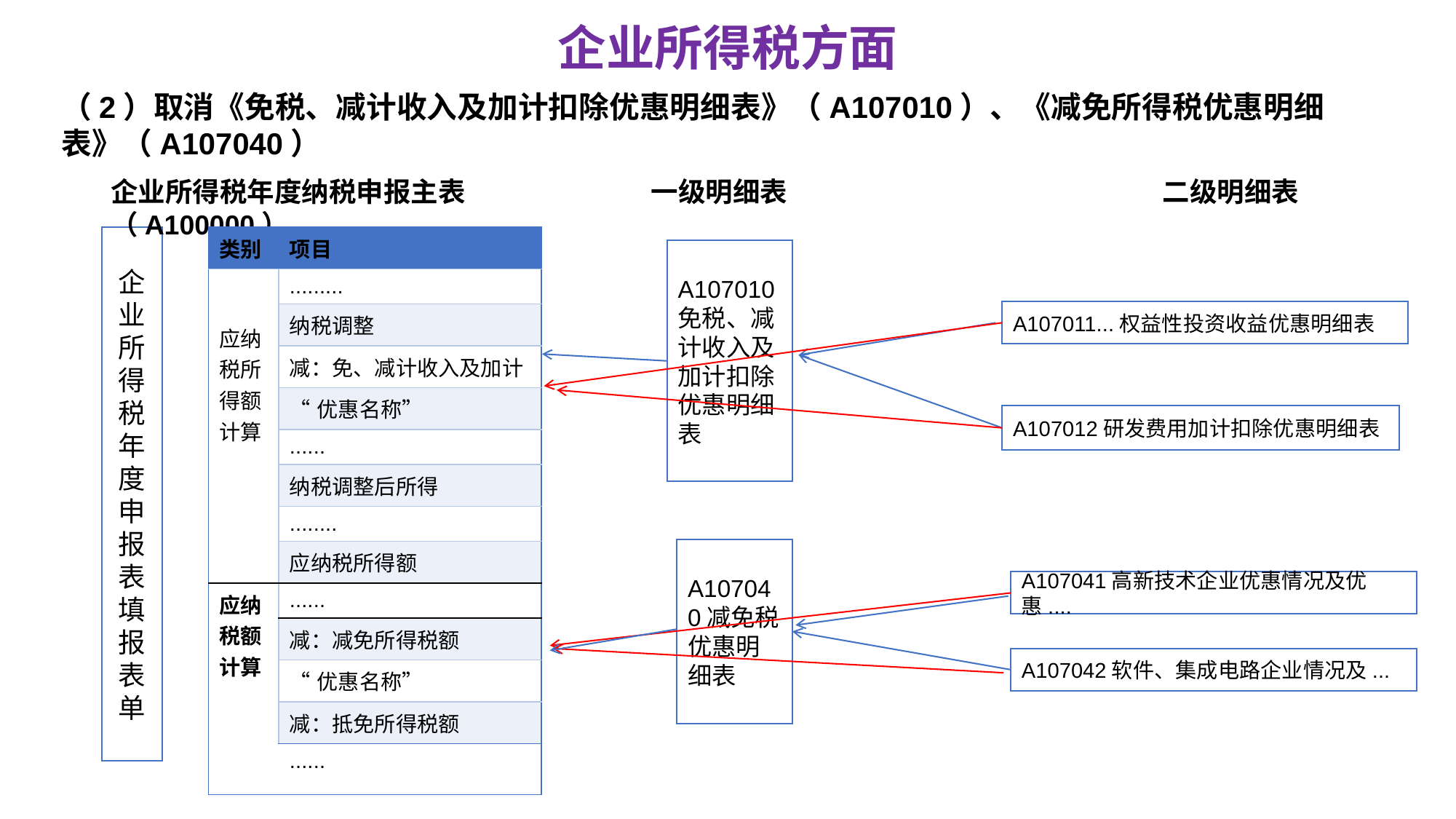

# 企业所得税方面
（2）取消《免税、减计收入及加计扣除优惠明细表》（A107010）、《减免所得税优惠明细表》（A107040）
一级明细表
二级明细表
企业所得税年度纳税申报主表（A100000）
企业所得税年度申报表填报表单
| 类别 | 项目 |
| --- | --- |
| 应纳税所得额计算 | ......... |
|  | 纳税调整 |
|  | 减：免、减计收入及加计 |
|  | “优惠名称” |
|  | ...... |
|  | 纳税调整后所得 |
|  | ........ |
|  | 应纳税所得额 |
| 应纳税额计算 | ...... |
|  | 减：减免所得税额 |
|  | “优惠名称” |
|  | 减：抵免所得税额 |
|  | ...... |
A107010免税、减计收入及加计扣除优惠明细表
A107011...权益性投资收益优惠明细表
A107012研发费用加计扣除优惠明细表
A107040减免税优惠明细表
A107041高新技术企业优惠情况及优惠....
A107042软件、集成电路企业情况及...